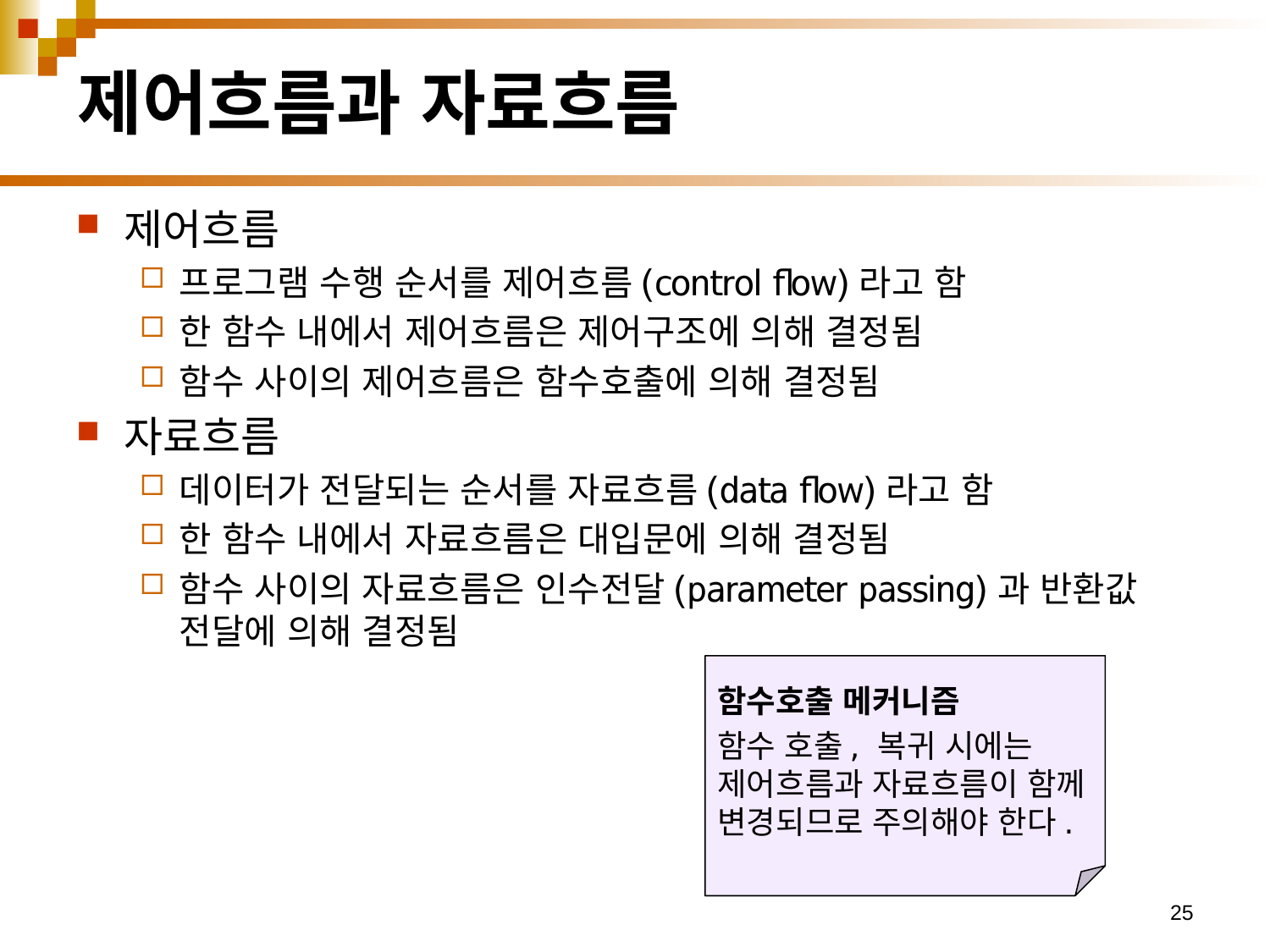

# 제어흐름과 자료흐름
제어흐름
프로그램 수행 순서를 제어흐름(control flow)라고 함
한 함수 내에서 제어흐름은 제어구조에 의해 결정됨
함수 사이의 제어흐름은 함수호출에 의해 결정됨
자료흐름
데이터가 전달되는 순서를 자료흐름(data flow)라고 함
한 함수 내에서 자료흐름은 대입문에 의해 결정됨
함수 사이의 자료흐름은 인수전달(parameter passing)과 반환값 전달에 의해 결정됨
함수호출 메커니즘
함수 호출, 복귀 시에는 제어흐름과 자료흐름이 함께 변경되므로 주의해야 한다.
25